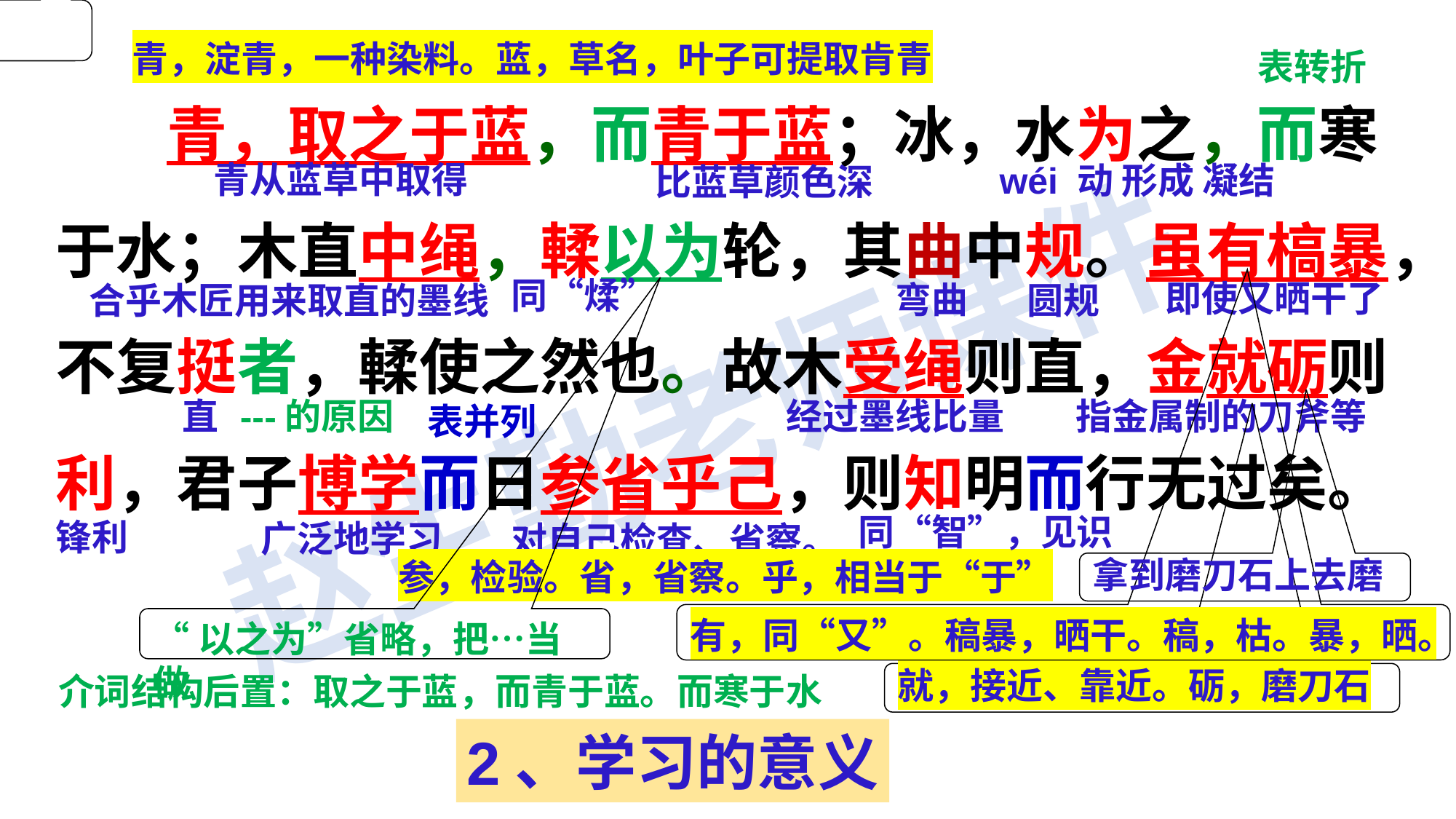

青，淀青，一种染料。蓝，草名，叶子可提取肯青
表转折
       青，取之于蓝，而青于蓝；冰，水为之，而寒于水；木直中绳，輮以为轮，其曲中规。虽有槁暴，不复挺者，輮使之然也。故木受绳则直，金就砺则利，君子博学而日参省乎己，则知明而行无过矣。
青从蓝草中取得
wéi 动 形成 凝结
比蓝草颜色深
弯曲
同“煣”
即使又晒干了
合乎木匠用来取直的墨线
圆规
---的原因
经过墨线比量
指金属制的刀斧等
直
表并列
同“智”，见识
锋利
广泛地学习
对自己检查、省察。
拿到磨刀石上去磨
参，检验。省，省察。乎，相当于“于”
有，同“又”。稿暴，晒干。稿，枯。暴，晒。
“以之为”省略，把…当做
介词结构后置：取之于蓝，而青于蓝。而寒于水
就，接近、靠近。砺，磨刀石
2、学习的意义